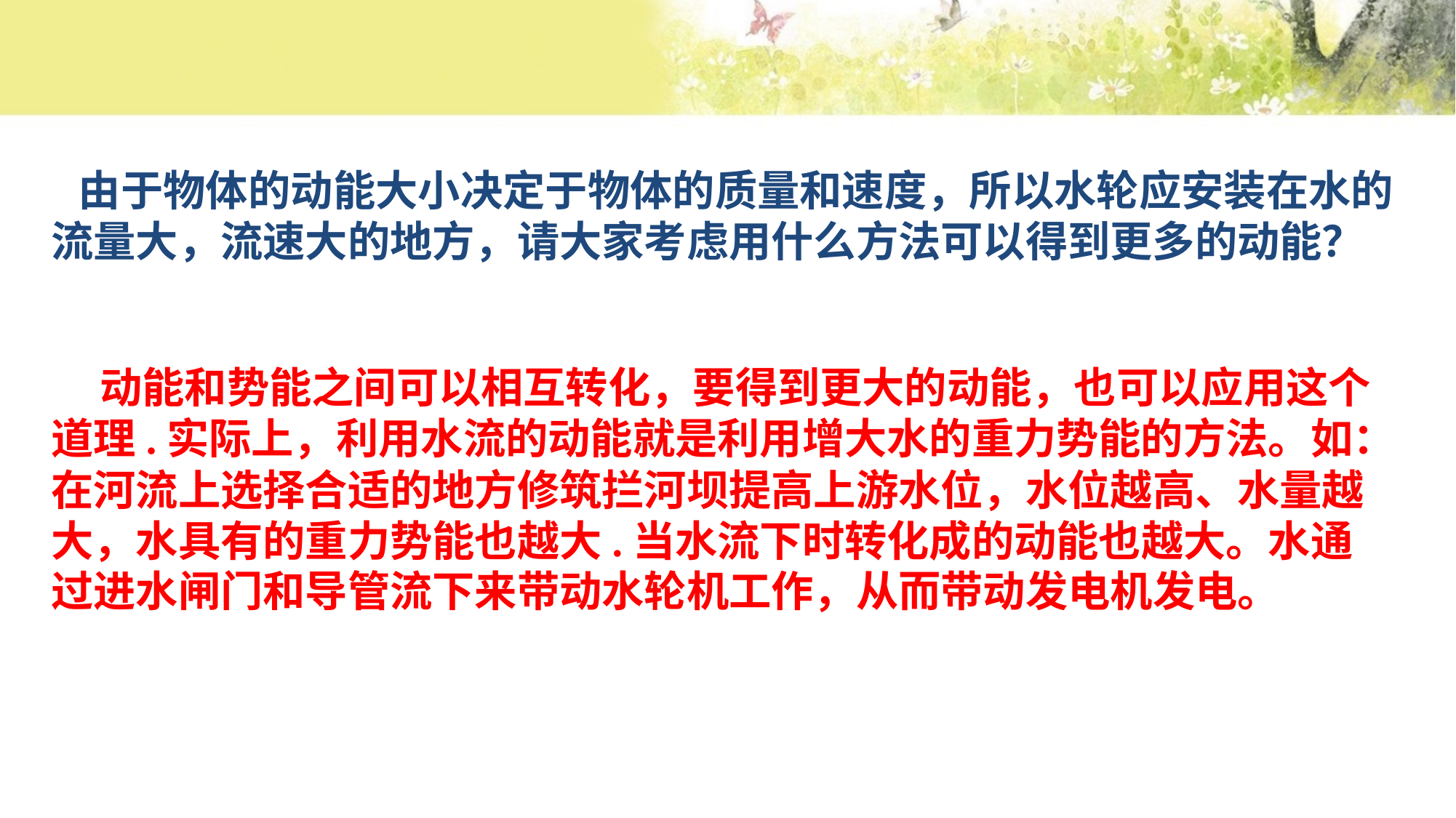

由于物体的动能大小决定于物体的质量和速度，所以水轮应安装在水的流量大，流速大的地方，请大家考虑用什么方法可以得到更多的动能？
    动能和势能之间可以相互转化，要得到更大的动能，也可以应用这个道理.实际上，利用水流的动能就是利用增大水的重力势能的方法。如：在河流上选择合适的地方修筑拦河坝提高上游水位，水位越高、水量越大，水具有的重力势能也越大.当水流下时转化成的动能也越大。水通过进水闸门和导管流下来带动水轮机工作，从而带动发电机发电。